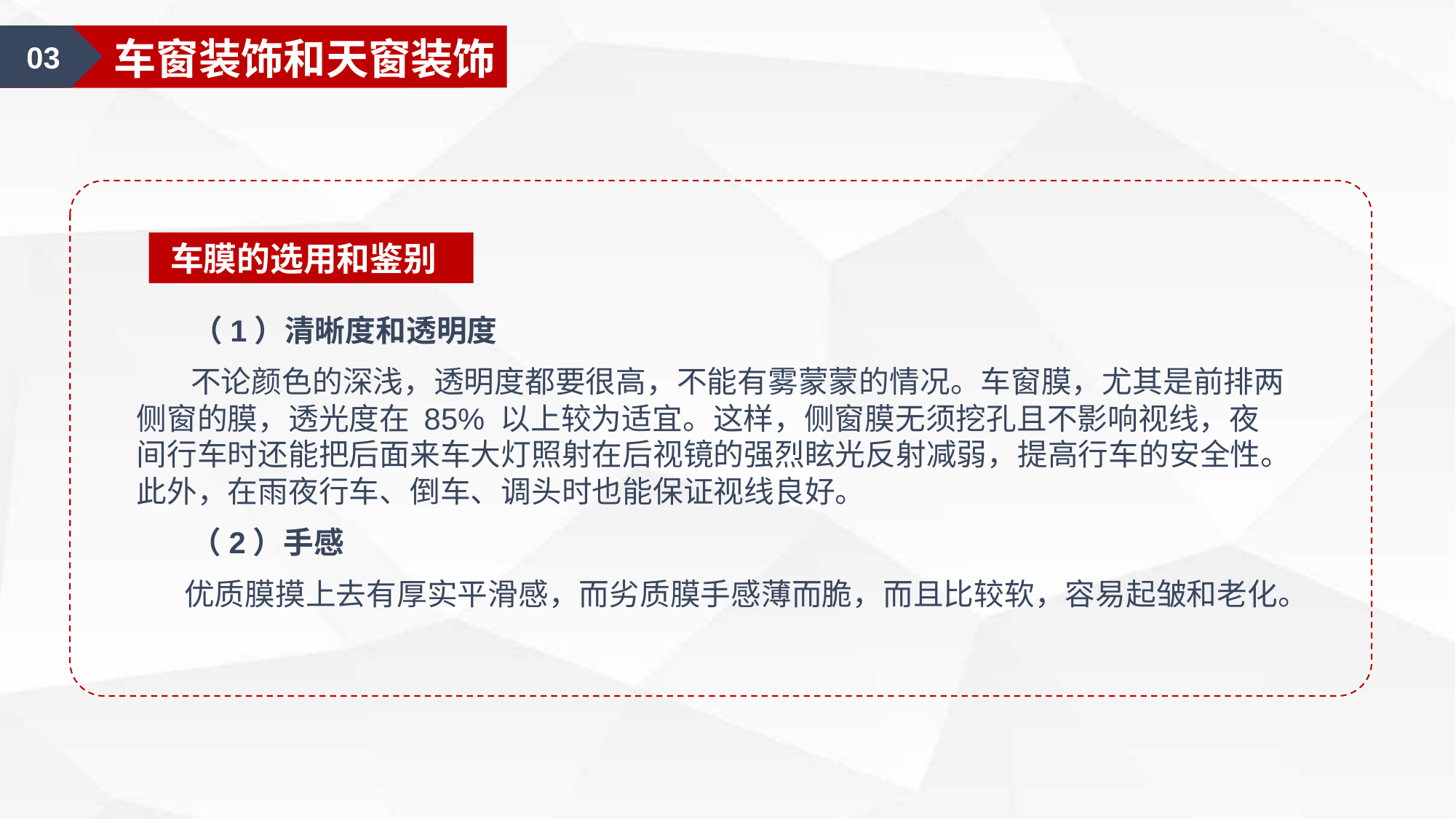

01
汽车美容认知

01
汽车外部的清洁

03
车窗装饰和天窗装饰

车膜的选用和鉴别
        （1）清晰度和透明度
       不论颜色的深浅，透明度都要很高，不能有雾蒙蒙的情况。车窗膜，尤其是前排两侧窗的膜，透光度在 85% 以上较为适宜。这样，侧窗膜无须挖孔且不影响视线，夜间行车时还能把后面来车大灯照射在后视镜的强烈眩光反射减弱，提高行车的安全性。此外，在雨夜行车、倒车、调头时也能保证视线良好。
       （2）手感
      优质膜摸上去有厚实平滑感，而劣质膜手感薄而脆，而且比较软，容易起皱和老化。